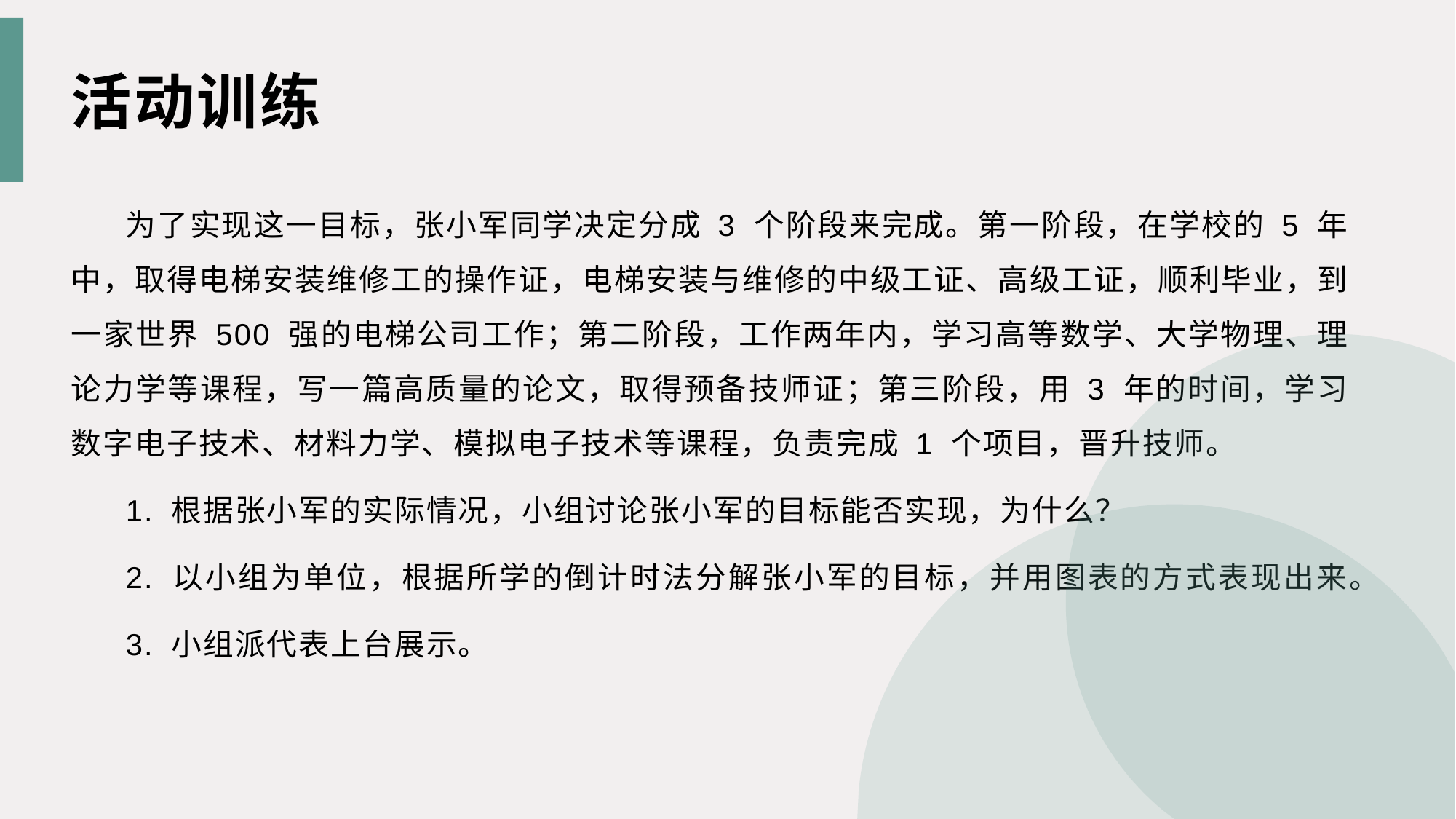

活动训练
为了实现这一目标，张小军同学决定分成 3 个阶段来完成。第一阶段，在学校的 5 年中，取得电梯安装维修工的操作证，电梯安装与维修的中级工证、高级工证，顺利毕业，到一家世界 500 强的电梯公司工作；第二阶段，工作两年内，学习高等数学、大学物理、理论力学等课程，写一篇高质量的论文，取得预备技师证；第三阶段，用 3 年的时间，学习数字电子技术、材料力学、模拟电子技术等课程，负责完成 1 个项目，晋升技师。
1. 根据张小军的实际情况，小组讨论张小军的目标能否实现，为什么？
2. 以小组为单位，根据所学的倒计时法分解张小军的目标，并用图表的方式表现出来。
3. 小组派代表上台展示。